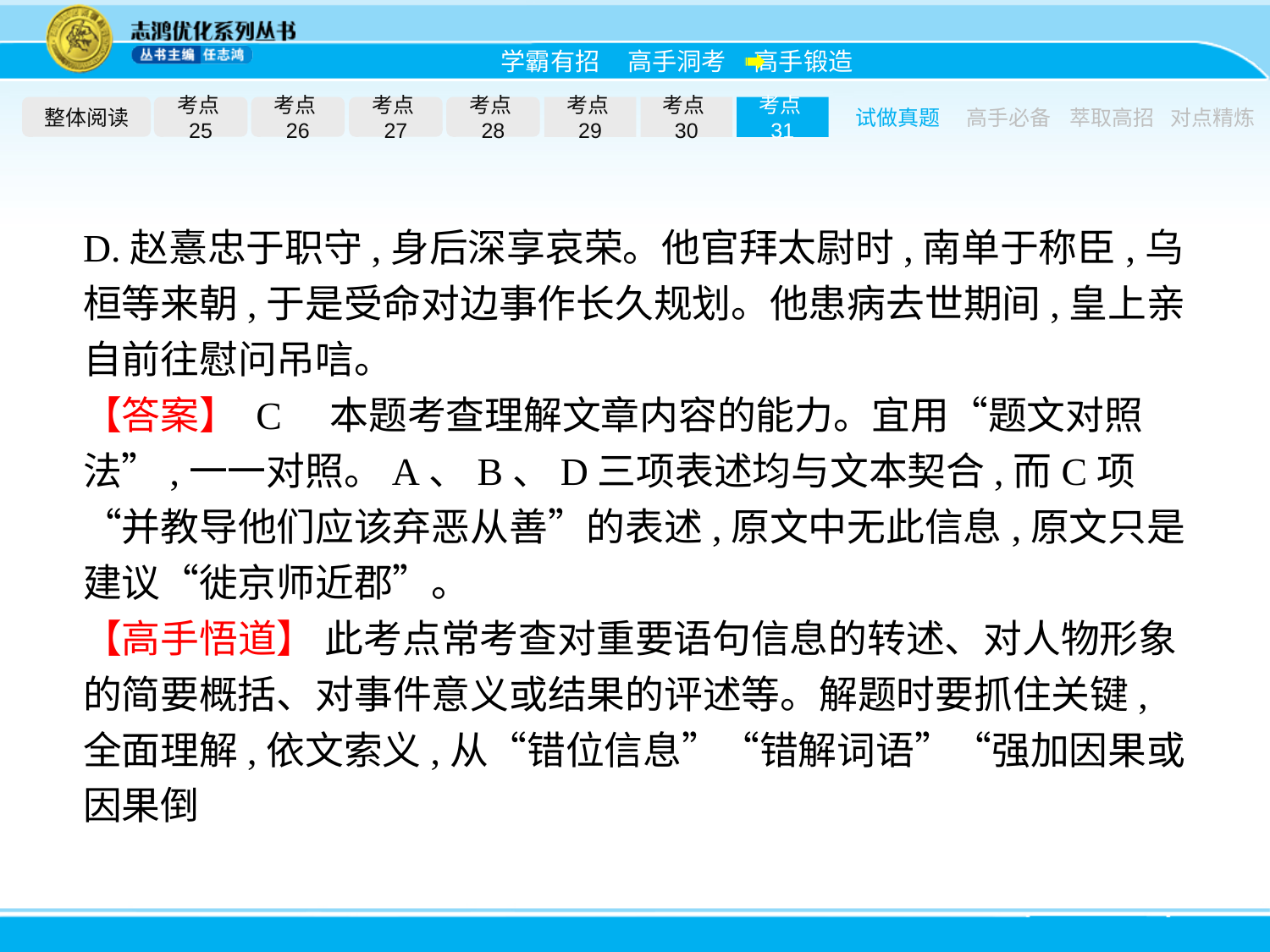

整体阅读
考点25
考点26
考点27
考点28
考点29
考点30
考点31
试做真题
高手必备
萃取高招
对点精炼
D.赵憙忠于职守,身后深享哀荣。他官拜太尉时,南单于称臣,乌桓等来朝,于是受命对边事作长久规划。他患病去世期间,皇上亲自前往慰问吊唁。
【答案】 C　本题考查理解文章内容的能力。宜用“题文对照法”,一一对照。A、B、D三项表述均与文本契合,而C项“并教导他们应该弃恶从善”的表述,原文中无此信息,原文只是建议“徙京师近郡”。
【高手悟道】 此考点常考查对重要语句信息的转述、对人物形象的简要概括、对事件意义或结果的评述等。解题时要抓住关键,全面理解,依文索义,从“错位信息”“错解词语”“强加因果或因果倒